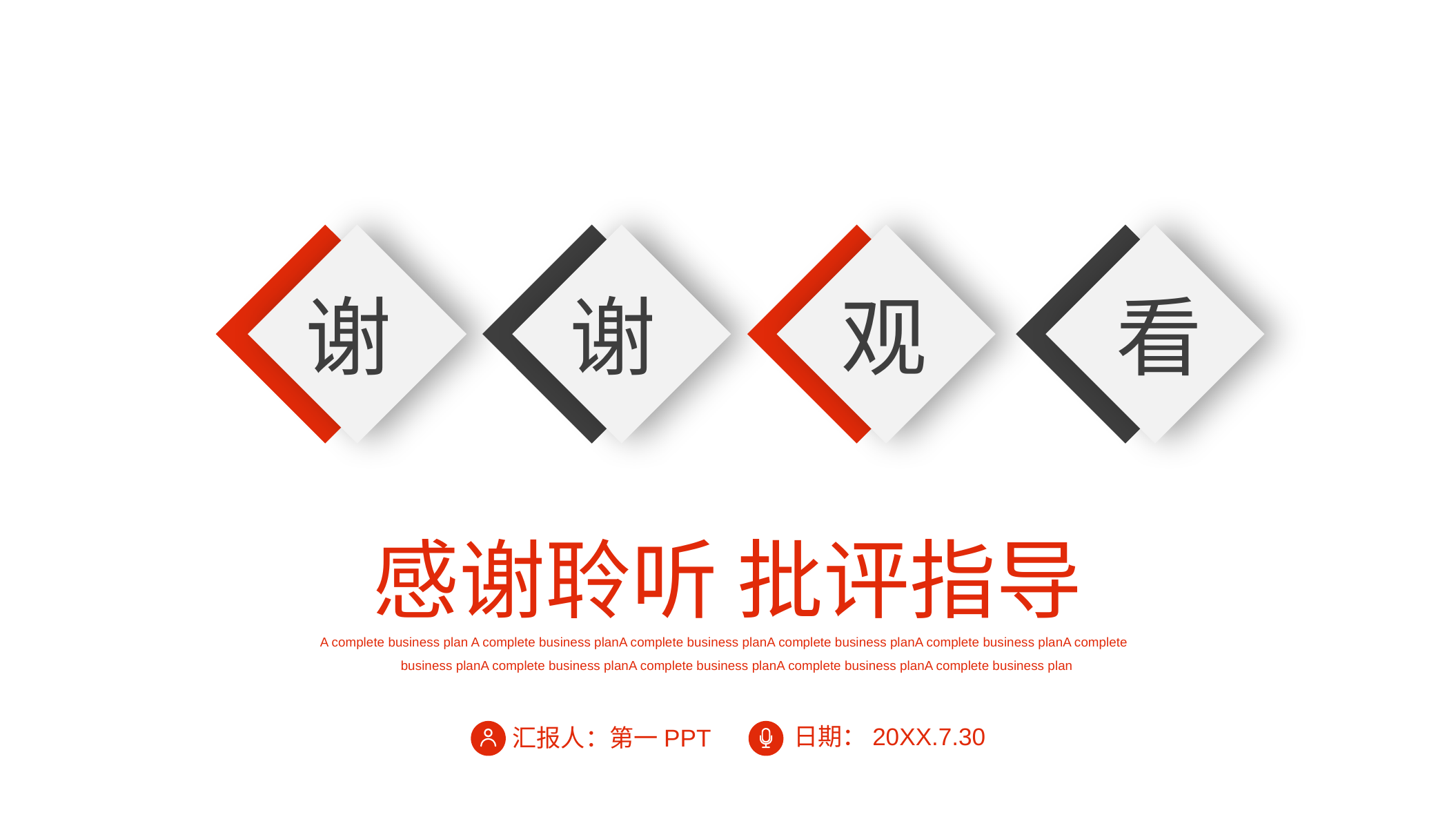

谢
谢
观
看
感谢聆听 批评指导
A complete business plan A complete business planA complete business planA complete business planA complete business planA complete business planA complete business planA complete business planA complete business planA complete business plan
日期：20XX.7.30
汇报人：第一PPT